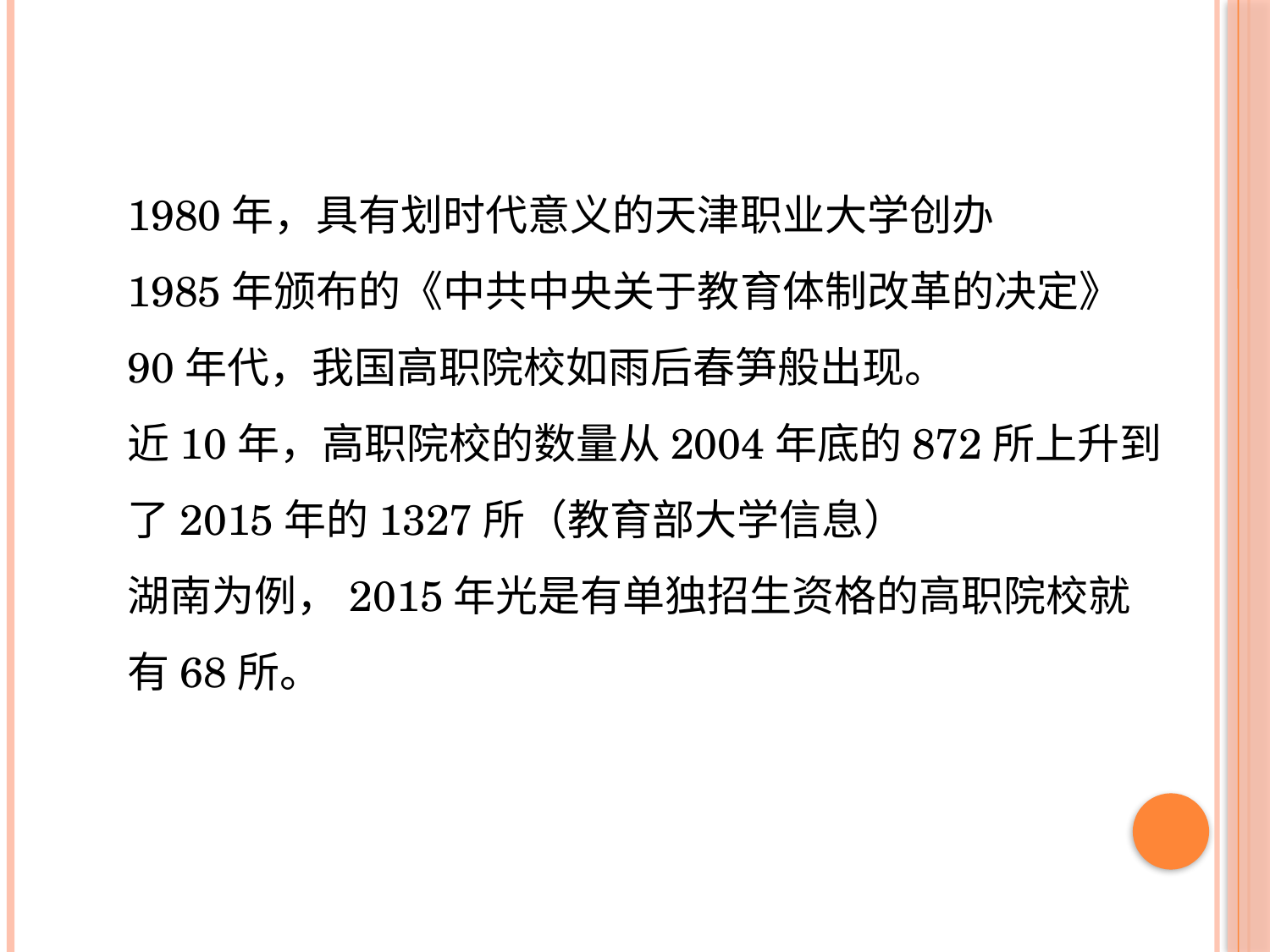

1980年，具有划时代意义的天津职业大学创办
1985年颁布的《中共中央关于教育体制改革的决定》
90年代，我国高职院校如雨后春笋般出现。
近10年，高职院校的数量从2004年底的872所上升到了2015年的1327所（教育部大学信息）
湖南为例，2015年光是有单独招生资格的高职院校就有68所。